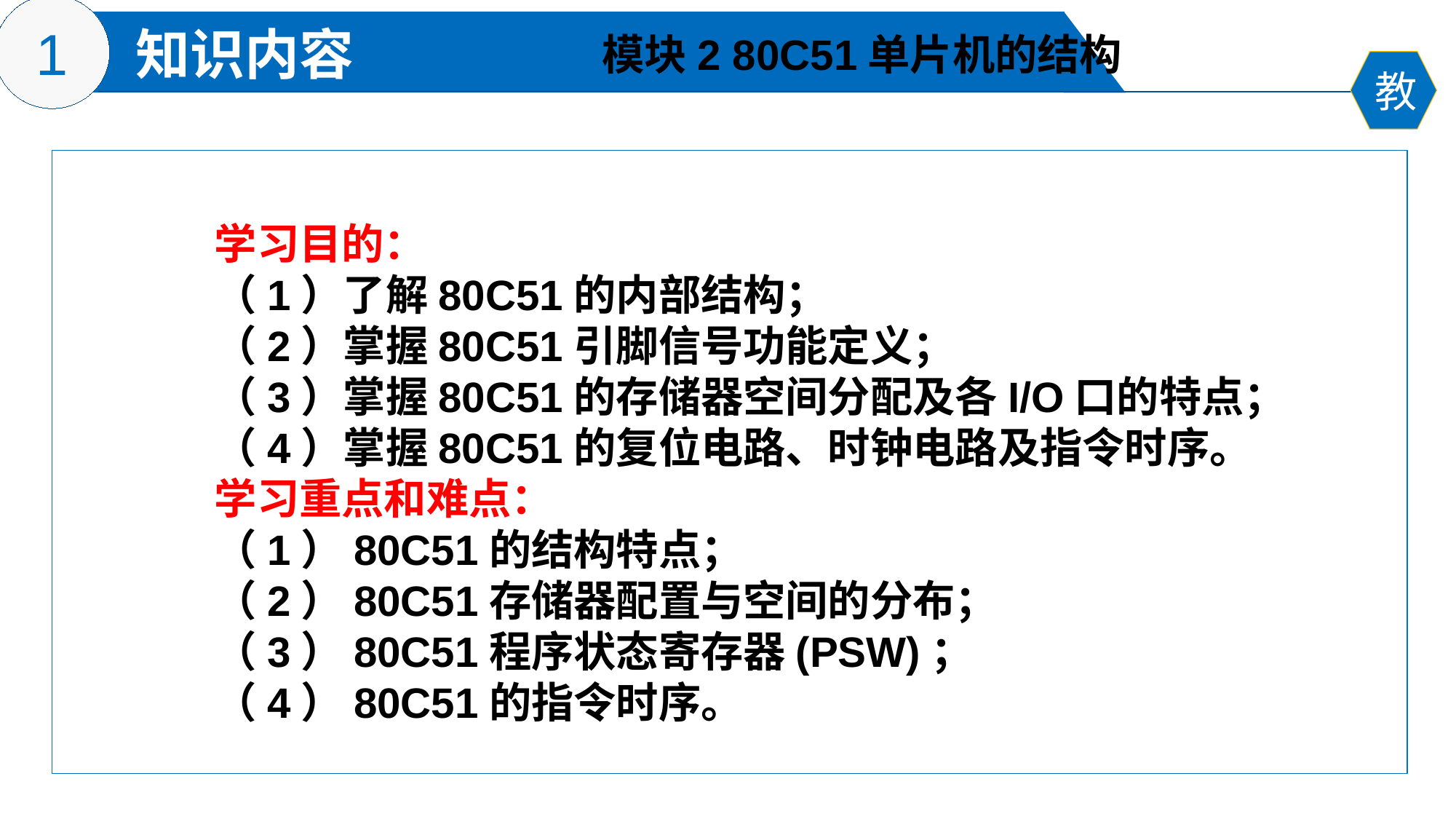

模块2 80C51单片机的结构
学习目的：
（1）了解80C51的内部结构；
（2）掌握80C51引脚信号功能定义；
（3）掌握80C51的存储器空间分配及各I/O口的特点；
（4）掌握80C51的复位电路、时钟电路及指令时序。
学习重点和难点：
（1）80C51的结构特点；
（2）80C51存储器配置与空间的分布；
（3）80C51程序状态寄存器(PSW)；
（4）80C51的指令时序。